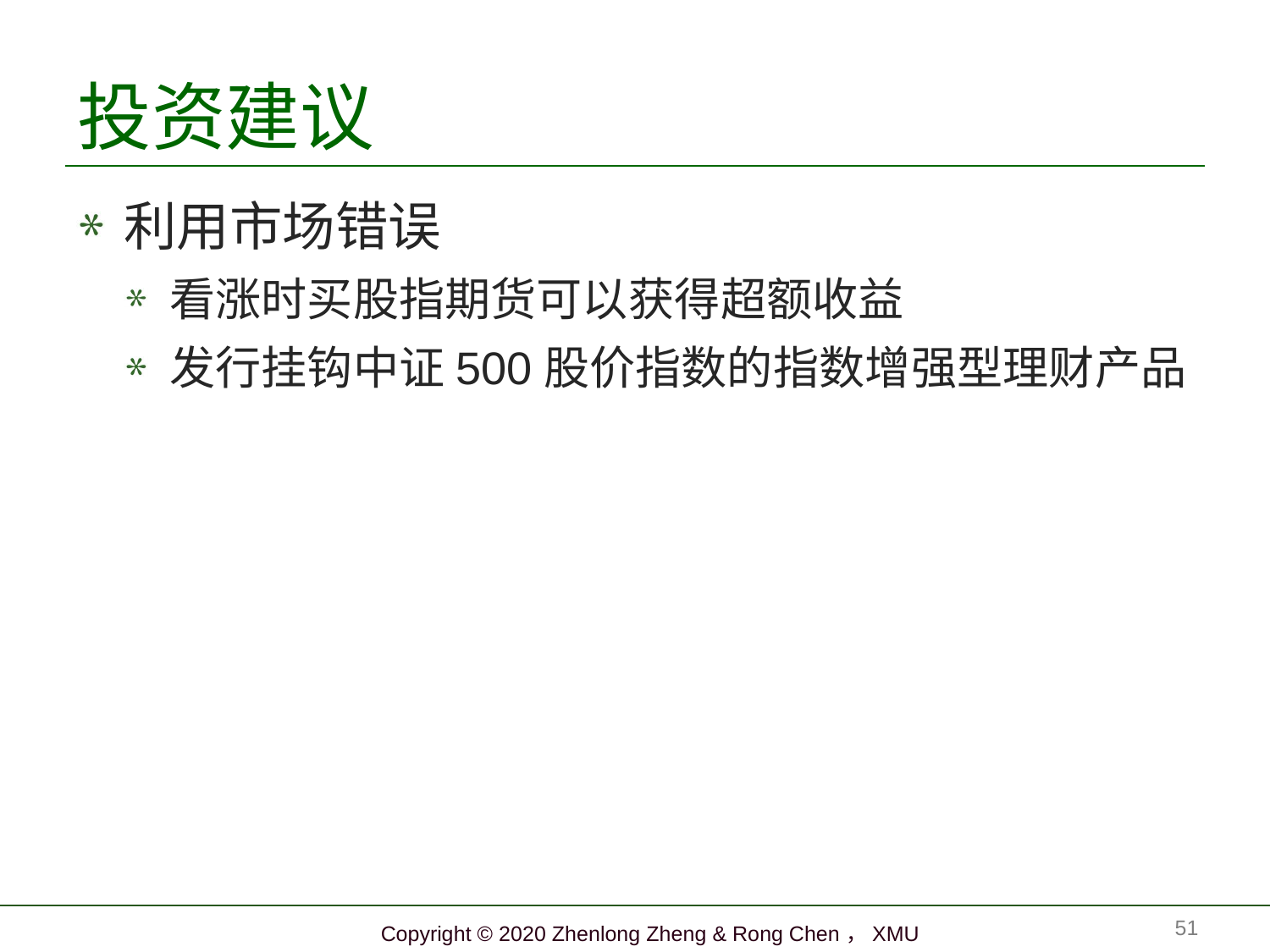

# 投资建议
利用市场错误
看涨时买股指期货可以获得超额收益
发行挂钩中证500股价指数的指数增强型理财产品

51